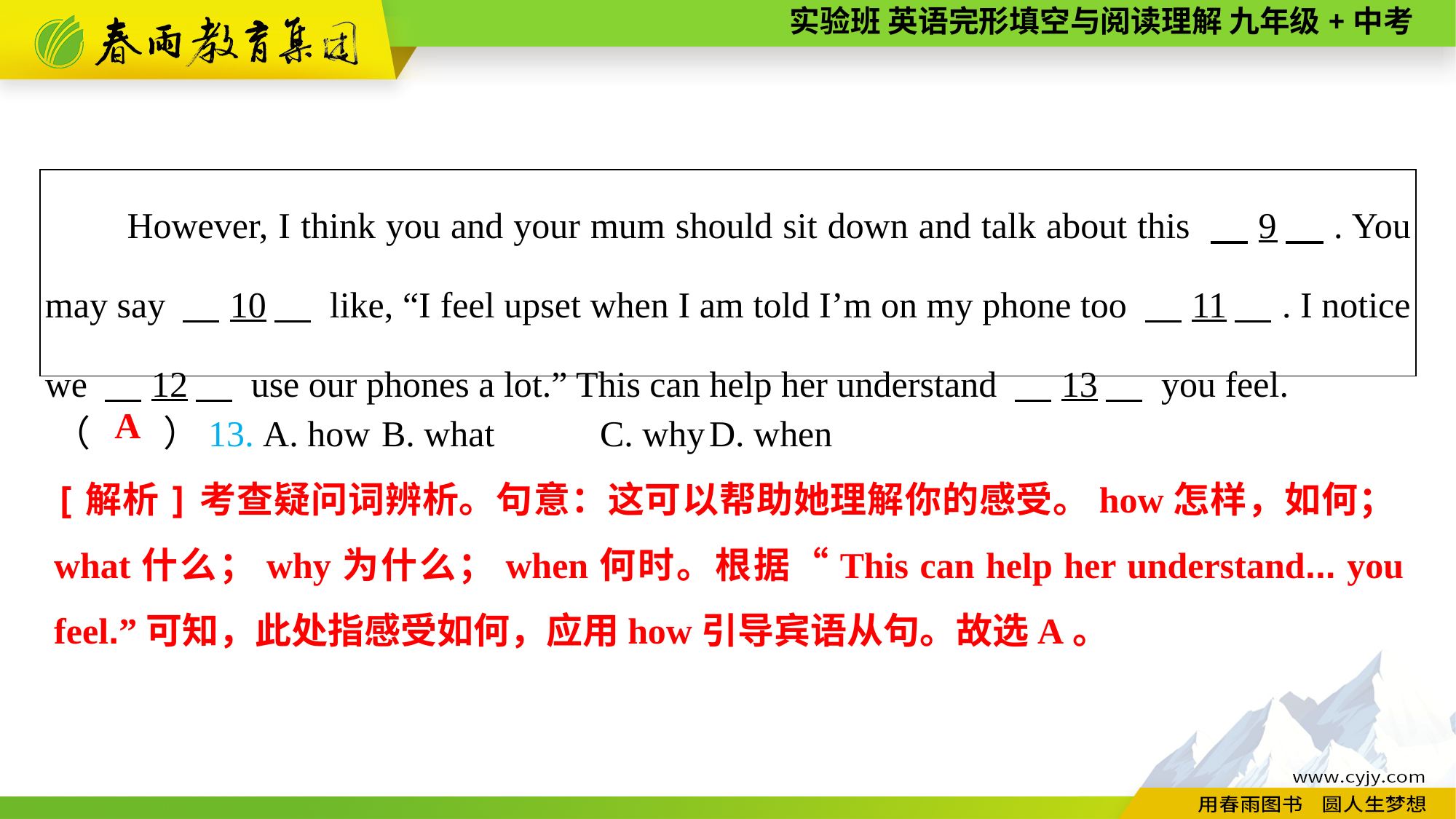

| However, I think you and your mum should sit down and talk about this 　9　. You may say 　10　 like, “I feel upset when I am told I’m on my phone too 　11　. I notice we 　12　 use our phones a lot.” This can help her understand 　13　 you feel. |
| --- |
（　　）13. A. how	B. what	C. why	D. when
A
[解析]考查疑问词辨析。句意：这可以帮助她理解你的感受。how怎样，如何；what什么；why为什么；when何时。根据“This can help her understand... you feel.”可知，此处指感受如何，应用how引导宾语从句。故选A。